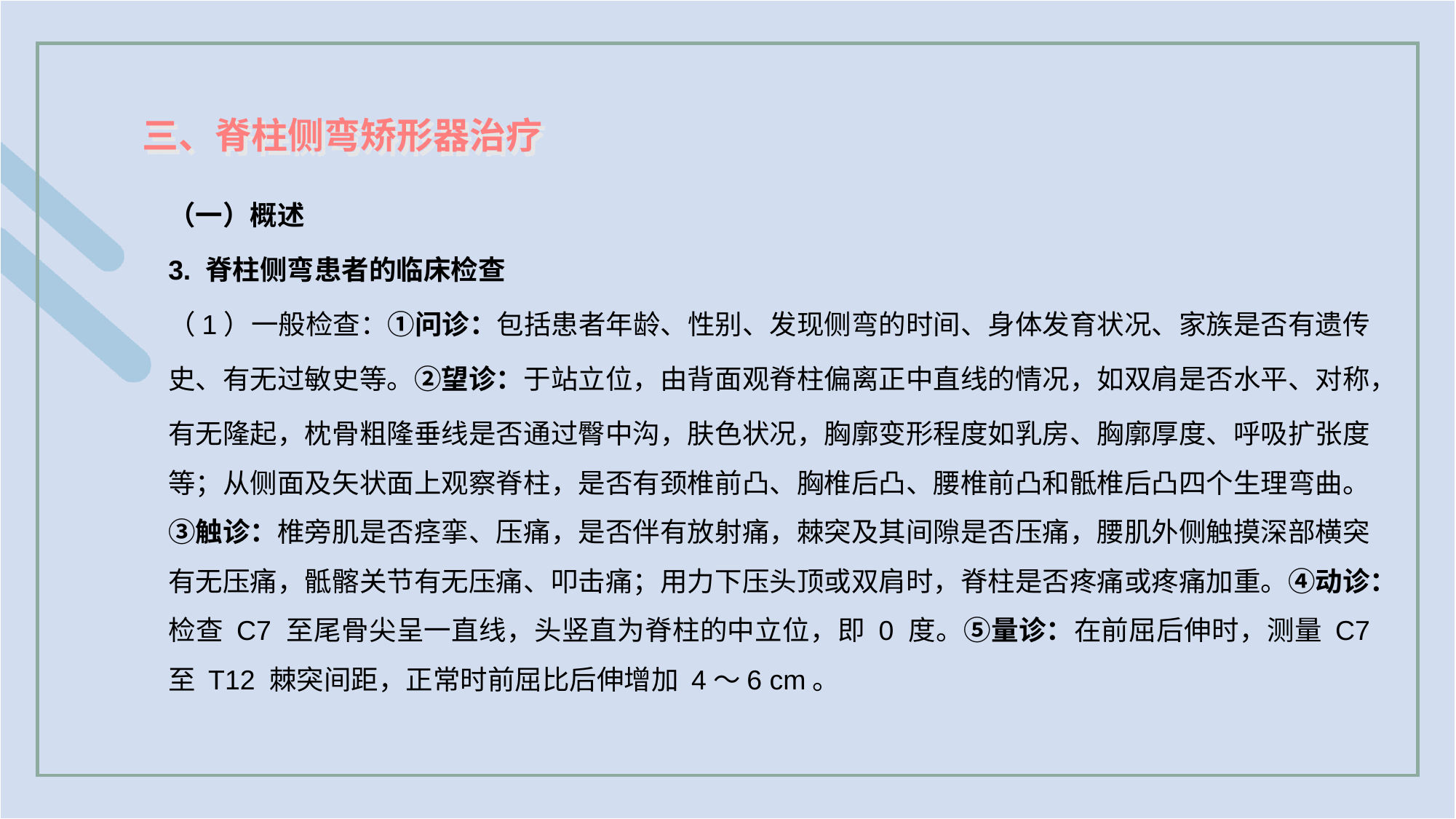

三、脊柱侧弯矫形器治疗
（一）概述
3. 脊柱侧弯患者的临床检查
（1）一般检查：①问诊：包括患者年龄、性别、发现侧弯的时间、身体发育状况、家族是否有遗传
史、有无过敏史等。②望诊：于站立位，由背面观脊柱偏离正中直线的情况，如双肩是否水平、对称，
有无隆起，枕骨粗隆垂线是否通过臀中沟，肤色状况，胸廓变形程度如乳房、胸廓厚度、呼吸扩张度等；从侧面及矢状面上观察脊柱，是否有颈椎前凸、胸椎后凸、腰椎前凸和骶椎后凸四个生理弯曲。③触诊：椎旁肌是否痉挛、压痛，是否伴有放射痛，棘突及其间隙是否压痛，腰肌外侧触摸深部横突有无压痛，骶髂关节有无压痛、叩击痛；用力下压头顶或双肩时，脊柱是否疼痛或疼痛加重。④动诊：检查 C7 至尾骨尖呈一直线，头竖直为脊柱的中立位，即 0 度。⑤量诊：在前屈后伸时，测量 C7 至 T12 棘突间距，正常时前屈比后伸增加 4～6 cm。